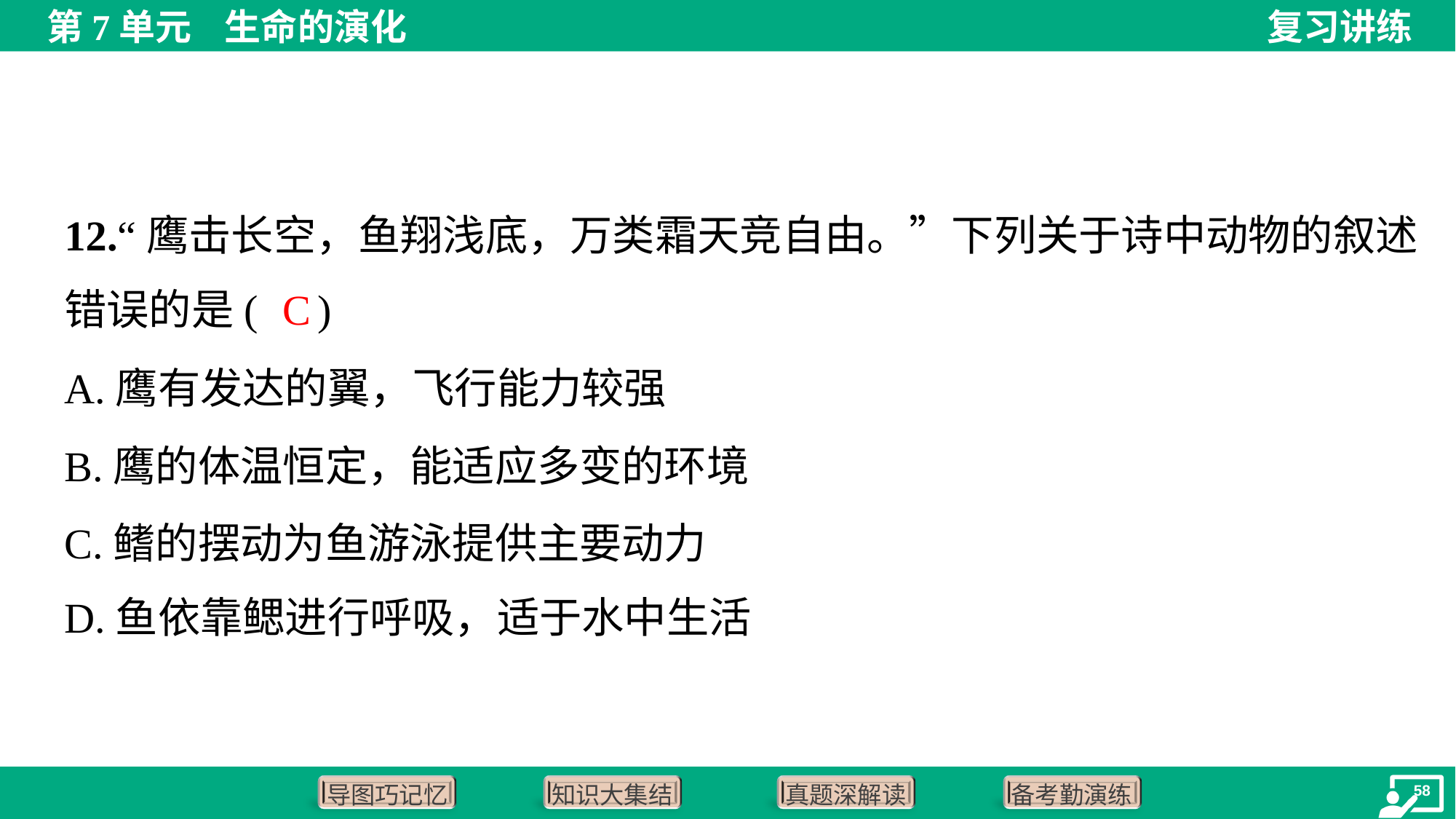

12.“鹰击长空，鱼翔浅底，万类霜天竞自由。”下列关于诗中动物的叙述
错误的是(     )
C
A.鹰有发达的翼，飞行能力较强
B.鹰的体温恒定，能适应多变的环境
C.鳍的摆动为鱼游泳提供主要动力
D.鱼依靠鳃进行呼吸，适于水中生活